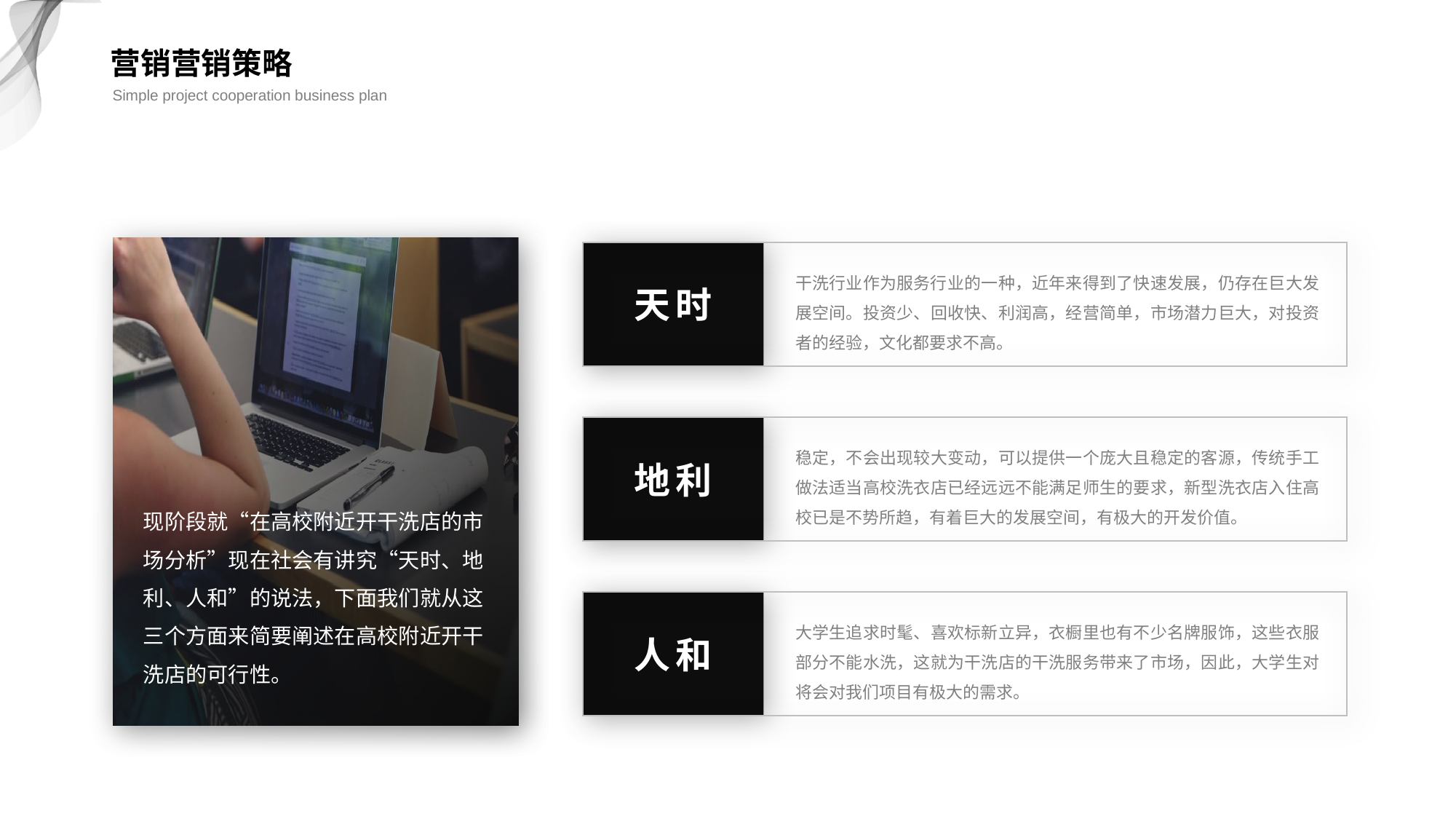

营销营销策略
Simple project cooperation business plan

天时
干洗行业作为服务行业的一种，近年来得到了快速发展，仍存在巨大发展空间。投资少、回收快、利润高，经营简单，市场潜力巨大，对投资者的经验，文化都要求不高。

地利
稳定，不会出现较大变动，可以提供一个庞大且稳定的客源，传统手工做法适当高校洗衣店已经远远不能满足师生的要求，新型洗衣店入住高校已是不势所趋，有着巨大的发展空间，有极大的开发价值。
现阶段就“在高校附近开干洗店的市场分析”现在社会有讲究“天时、地利、人和”的说法，下面我们就从这三个方面来简要阐述在高校附近开干洗店的可行性。

人和
大学生追求时髦、喜欢标新立异，衣橱里也有不少名牌服饰，这些衣服部分不能水洗，这就为干洗店的干洗服务带来了市场，因此，大学生对将会对我们项目有极大的需求。